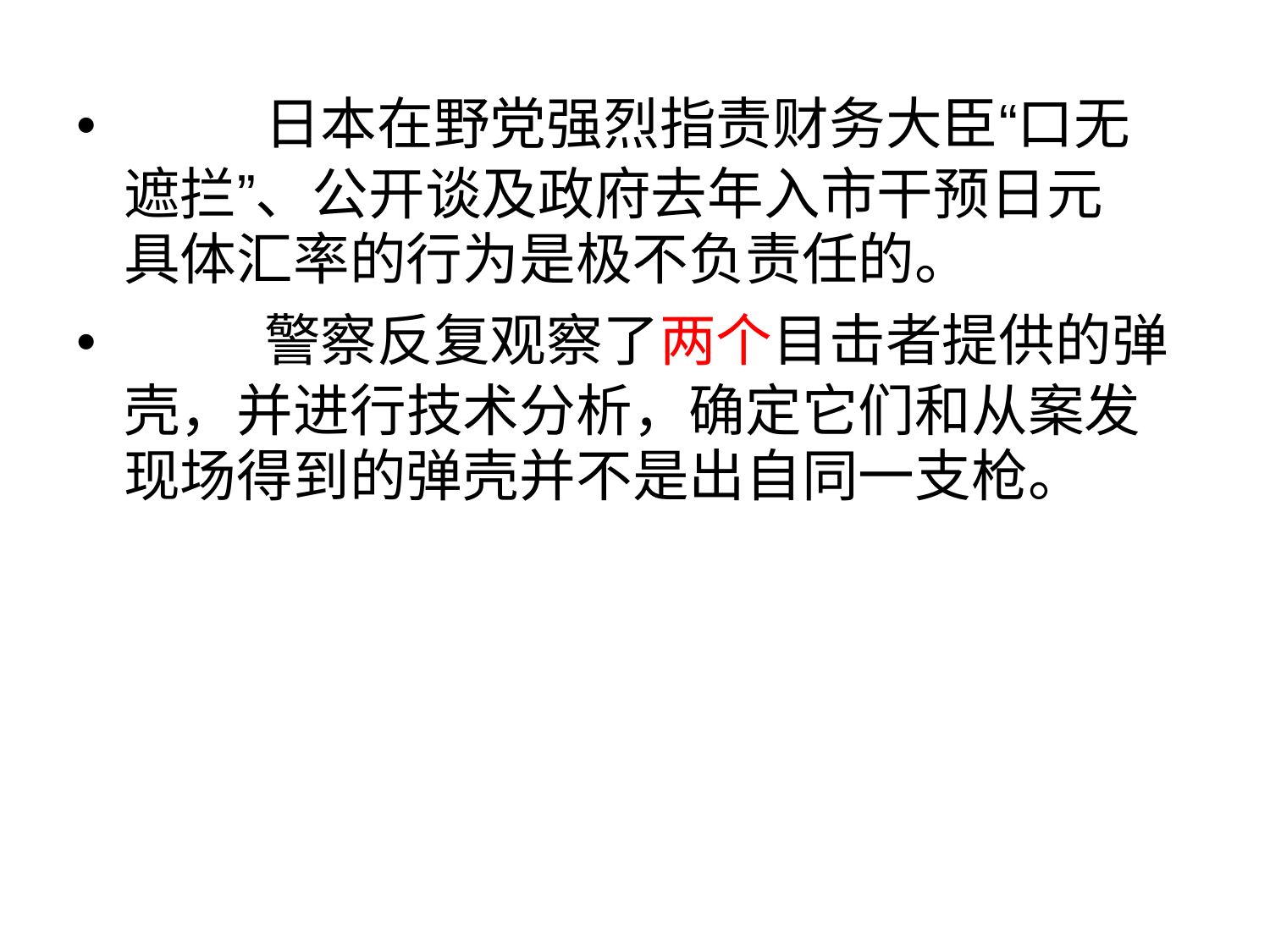

• 日本在野党强烈指责财务大臣“口无
遮拦”、公开谈及政府去年入市干预日元
具体汇率的行为是极不负责任的。
• 警察反复观察了两个目击者提供的弹
壳，并进行技术分析，确定它们和从案发
现场得到的弹壳并不是出自同一支枪。